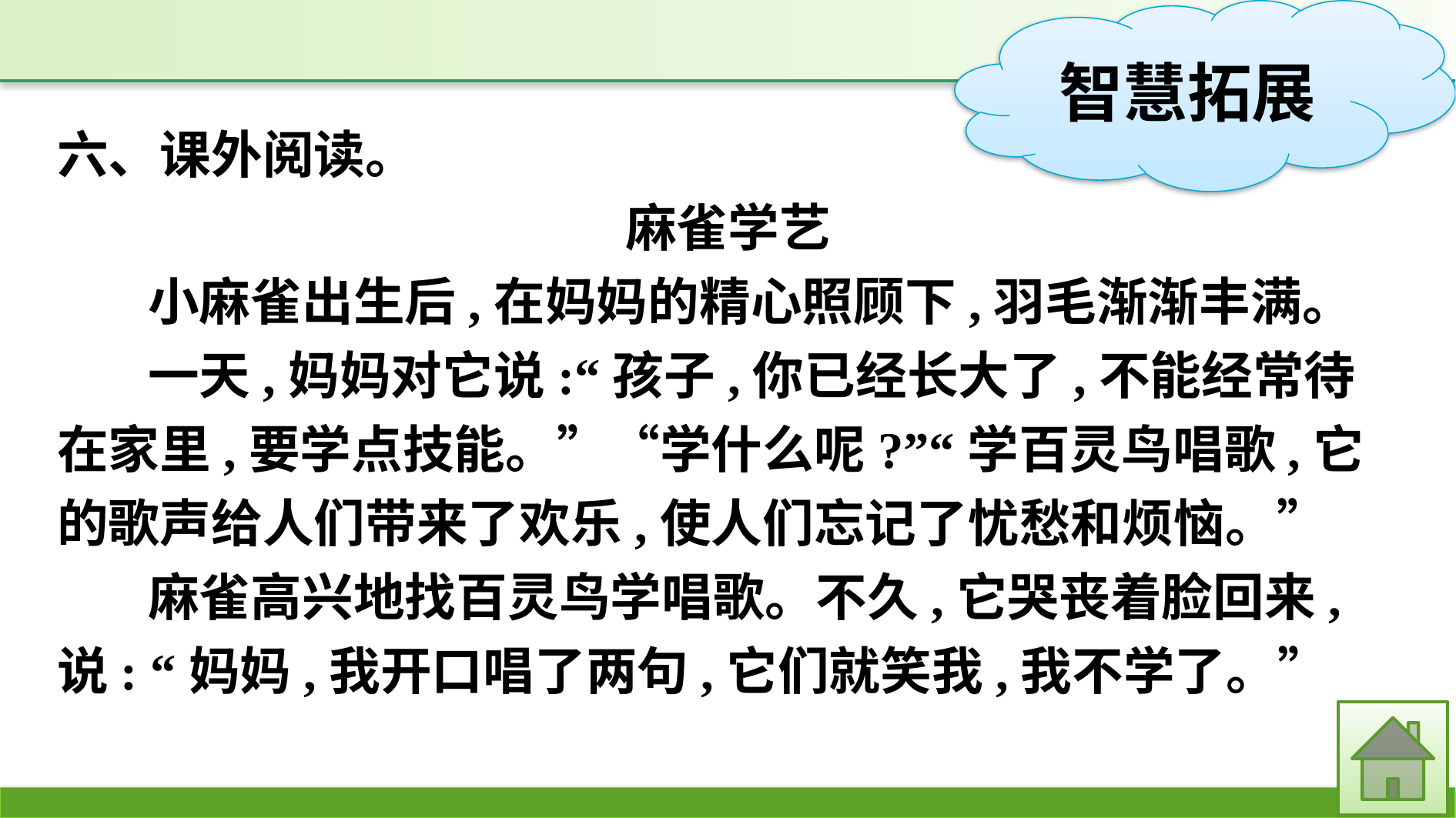

六、课外阅读。
麻雀学艺
小麻雀出生后,在妈妈的精心照顾下,羽毛渐渐丰满。
一天,妈妈对它说:“孩子,你已经长大了,不能经常待在家里,要学点技能。”“学什么呢?”“学百灵鸟唱歌,它的歌声给人们带来了欢乐,使人们忘记了忧愁和烦恼。”
麻雀高兴地找百灵鸟学唱歌。不久,它哭丧着脸回来,说: “妈妈,我开口唱了两句,它们就笑我,我不学了。”